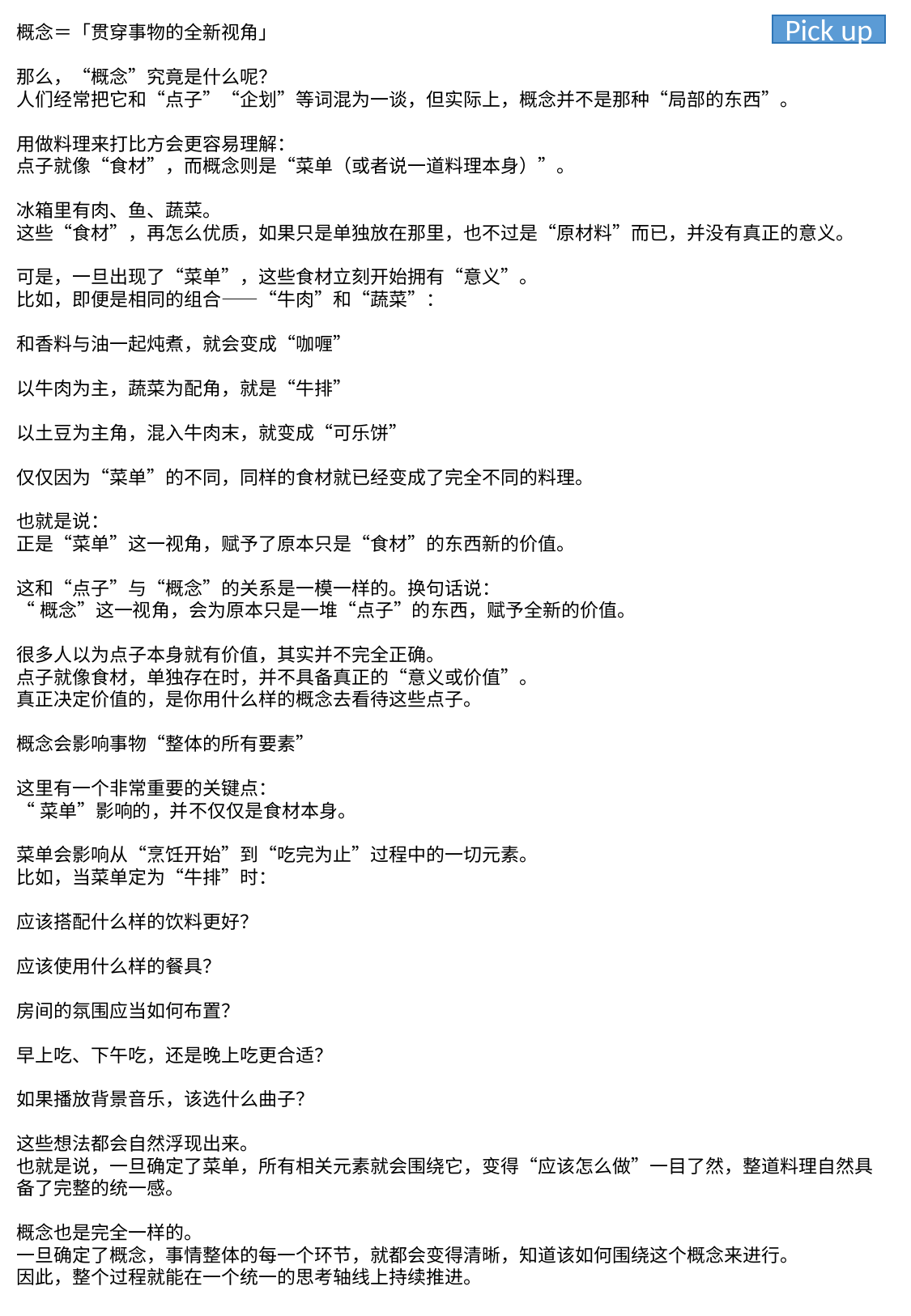

概念＝「贯穿事物的全新视角」

那么，“概念”究竟是什么呢？
人们经常把它和“点子”“企划”等词混为一谈，但实际上，概念并不是那种“局部的东西”。

用做料理来打比方会更容易理解：
点子就像“食材”，而概念则是“菜单（或者说一道料理本身）”。

冰箱里有肉、鱼、蔬菜。
这些“食材”，再怎么优质，如果只是单独放在那里，也不过是“原材料”而已，并没有真正的意义。

可是，一旦出现了“菜单”，这些食材立刻开始拥有“意义”。
比如，即便是相同的组合——“牛肉”和“蔬菜”：

和香料与油一起炖煮，就会变成“咖喱”

以牛肉为主，蔬菜为配角，就是“牛排”

以土豆为主角，混入牛肉末，就变成“可乐饼”

仅仅因为“菜单”的不同，同样的食材就已经变成了完全不同的料理。

也就是说：
正是“菜单”这一视角，赋予了原本只是“食材”的东西新的价值。

这和“点子”与“概念”的关系是一模一样的。换句话说：
“概念”这一视角，会为原本只是一堆“点子”的东西，赋予全新的价值。

很多人以为点子本身就有价值，其实并不完全正确。
点子就像食材，单独存在时，并不具备真正的“意义或价值”。
真正决定价值的，是你用什么样的概念去看待这些点子。

概念会影响事物“整体的所有要素”

这里有一个非常重要的关键点：
“菜单”影响的，并不仅仅是食材本身。

菜单会影响从“烹饪开始”到“吃完为止”过程中的一切元素。
比如，当菜单定为“牛排”时：

应该搭配什么样的饮料更好？

应该使用什么样的餐具？

房间的氛围应当如何布置？

早上吃、下午吃，还是晚上吃更合适？

如果播放背景音乐，该选什么曲子？

这些想法都会自然浮现出来。
也就是说，一旦确定了菜单，所有相关元素就会围绕它，变得“应该怎么做”一目了然，整道料理自然具备了完整的统一感。

概念也是完全一样的。
一旦确定了概念，事情整体的每一个环节，就都会变得清晰，知道该如何围绕这个概念来进行。
因此，整个过程就能在一个统一的思考轴线上持续推进。
Pick up